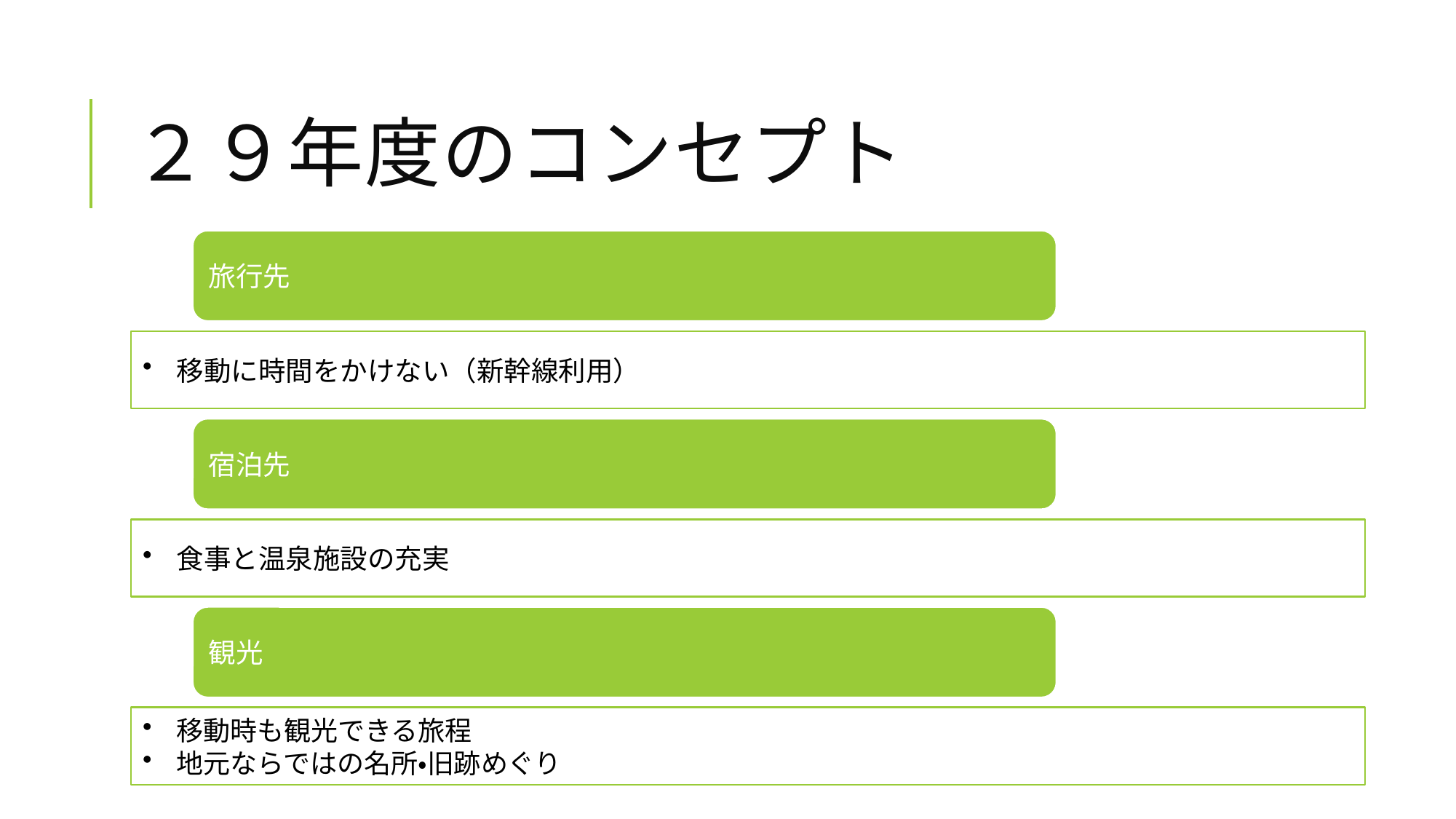

# ２９年度のコンセプト
旅行先
宿泊先
観光
移動に時間をかけない（新幹線利用）
食事と温泉施設の充実
移動時も観光できる旅程
地元ならではの名所・旧跡めぐり